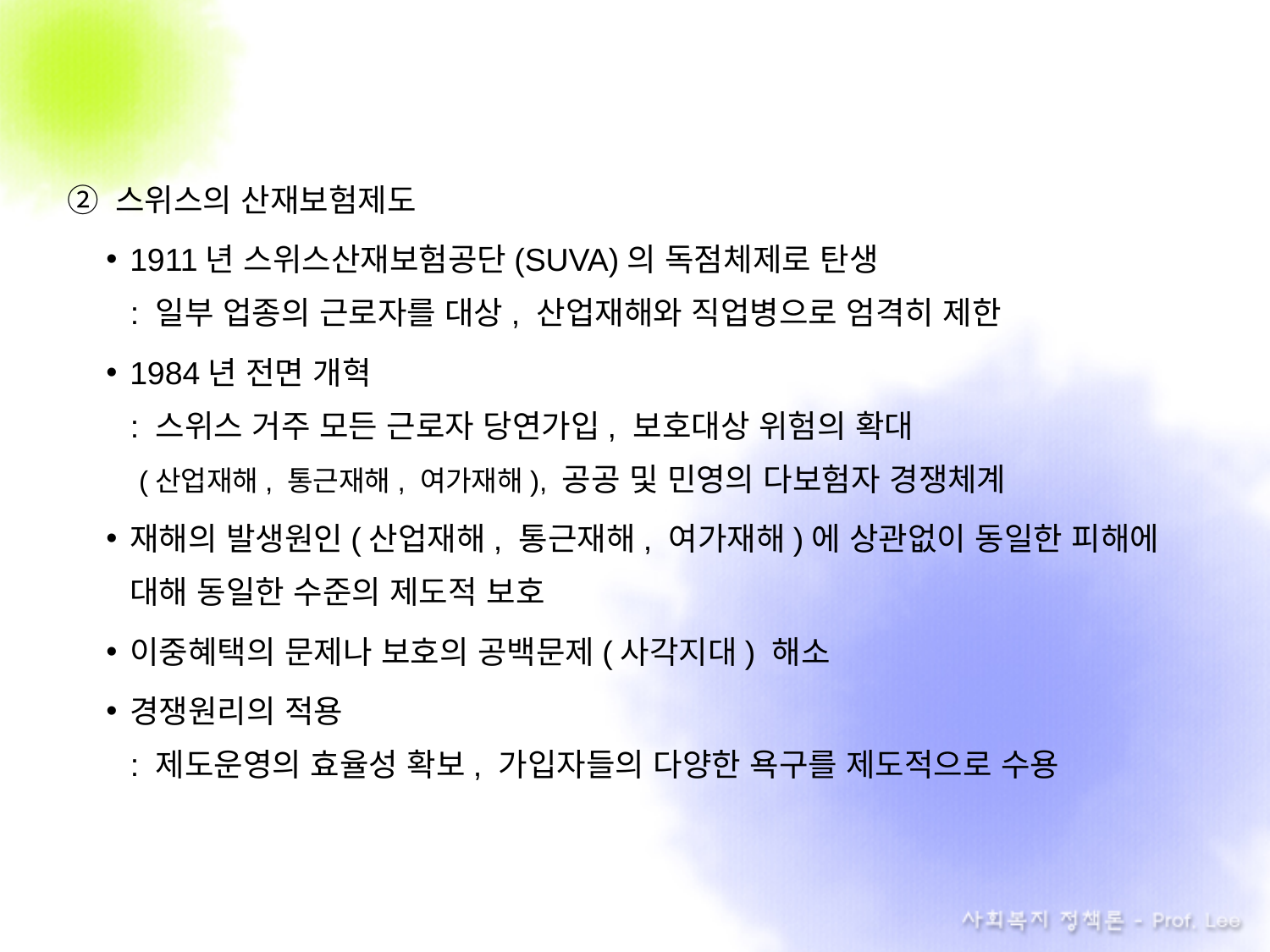

② 스위스의 산재보험제도
1911년 스위스산재보험공단(SUVA)의 독점체제로 탄생
: 일부 업종의 근로자를 대상, 산업재해와 직업병으로 엄격히 제한
1984년 전면 개혁
: 스위스 거주 모든 근로자 당연가입, 보호대상 위험의 확대
 (산업재해, 통근재해, 여가재해), 공공 및 민영의 다보험자 경쟁체계
재해의 발생원인(산업재해, 통근재해, 여가재해)에 상관없이 동일한 피해에 대해 동일한 수준의 제도적 보호
이중혜택의 문제나 보호의 공백문제(사각지대) 해소
경쟁원리의 적용
: 제도운영의 효율성 확보, 가입자들의 다양한 욕구를 제도적으로 수용